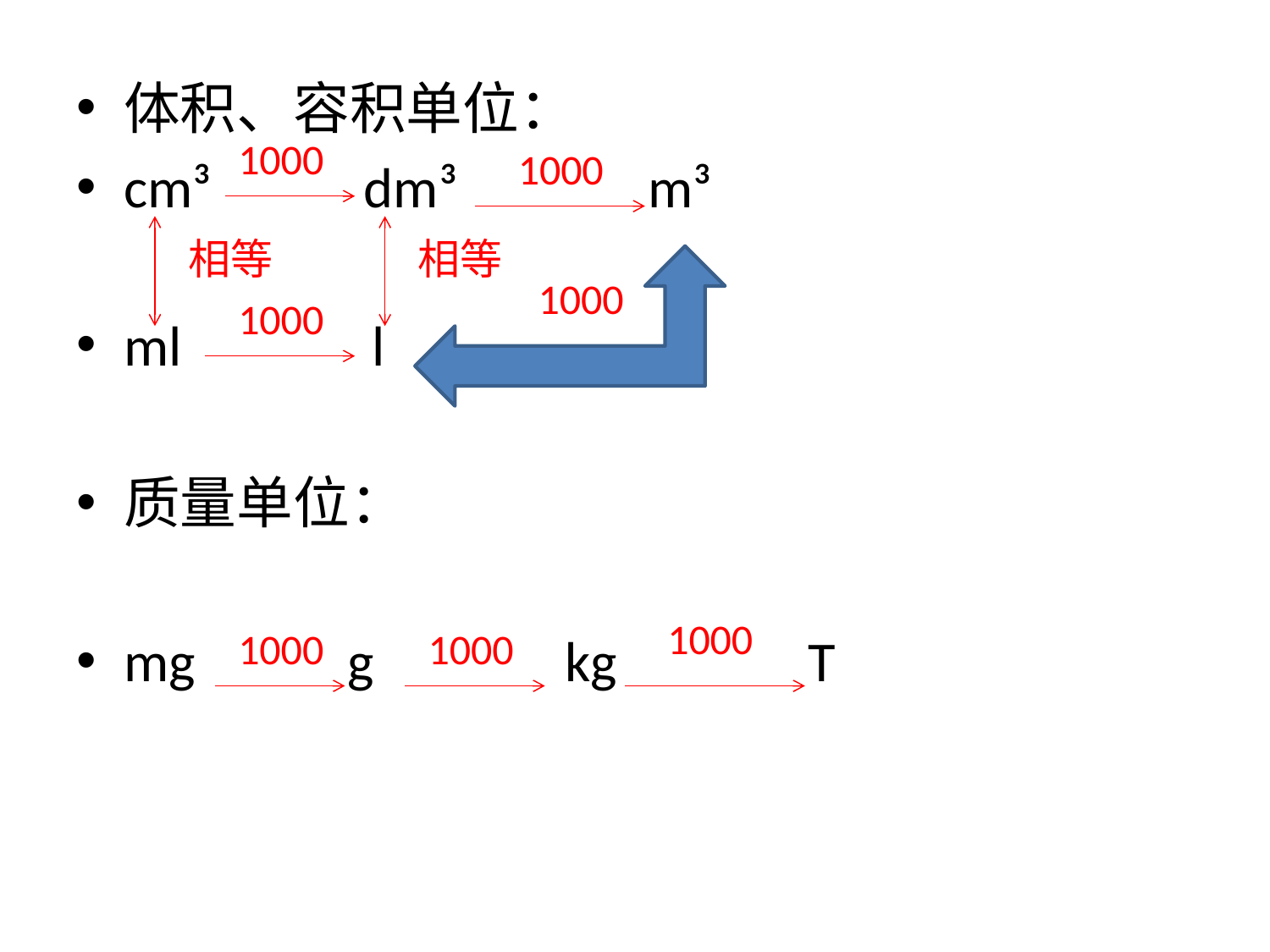

体积、容积单位：
cm³            dm³               m³

ml               l

质量单位：

mg            g               kg               T
1000
1000
相等
相等

1000
1000
1000
1000
1000